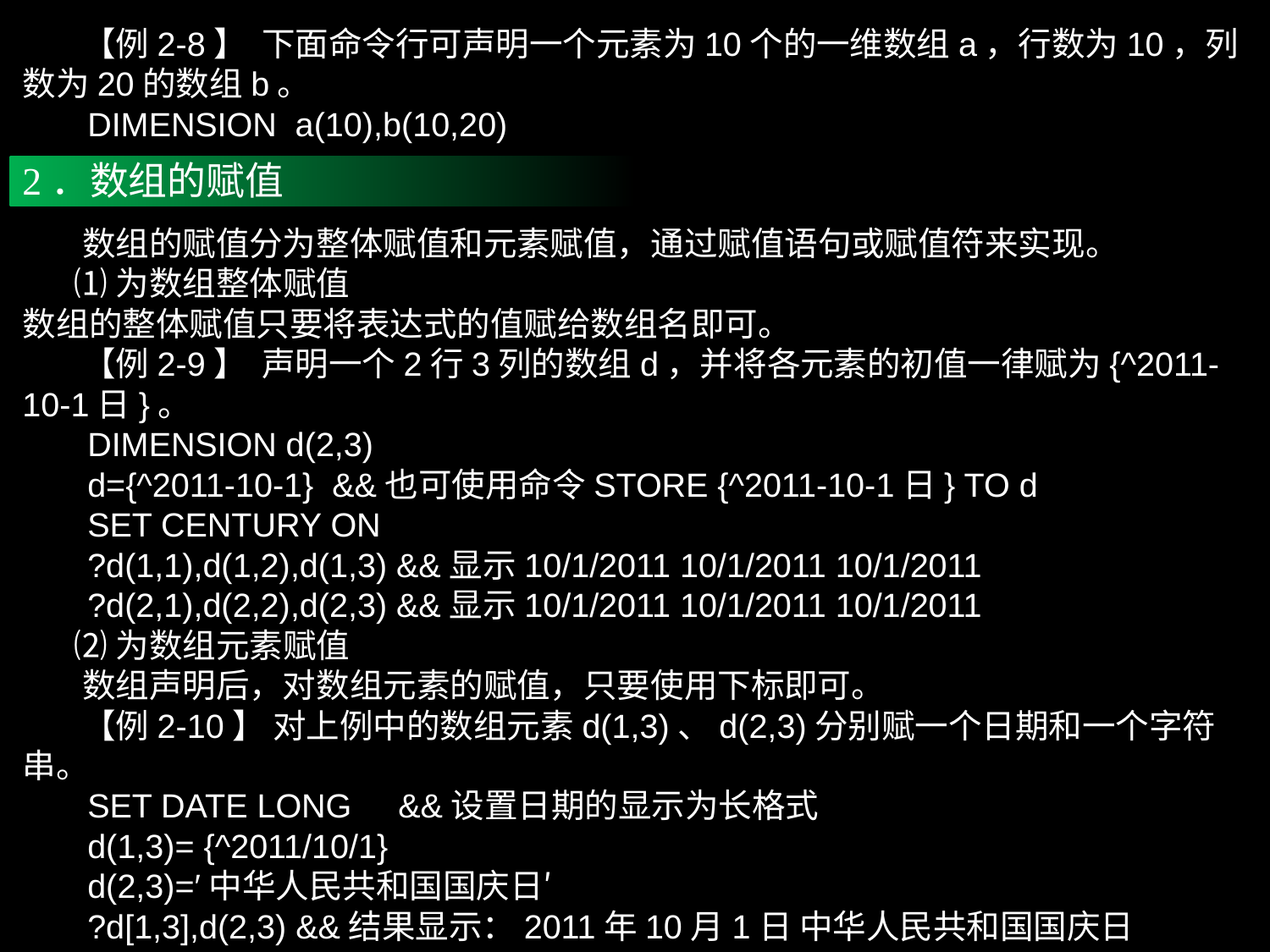

【例2-8】  下面命令行可声明一个元素为10个的一维数组a，行数为10，列数为20的数组b。
       DIMENSION  a(10),b(10,20)
2．数组的赋值
       数组的赋值分为整体赋值和元素赋值，通过赋值语句或赋值符来实现。
       ⑴为数组整体赋值
数组的整体赋值只要将表达式的值赋给数组名即可。
       【例2-9】  声明一个2行3列的数组d，并将各元素的初值一律赋为{^2011-10-1日}。
       DIMENSION d(2,3)
       d={^2011-10-1}  &&也可使用命令STORE {^2011-10-1日} TO d
       SET CENTURY ON
       ?d(1,1),d(1,2),d(1,3) &&显示10/1/2011 10/1/2011 10/1/2011
       ?d(2,1),d(2,2),d(2,3) &&显示10/1/2011 10/1/2011 10/1/2011
       ⑵为数组元素赋值
       数组声明后，对数组元素的赋值，只要使用下标即可。
       【例2-10】 对上例中的数组元素d(1,3)、d(2,3)分别赋一个日期和一个字符串。
       SET DATE LONG     &&设置日期的显示为长格式
       d(1,3)= {^2011/10/1}
       d(2,3)=′中华人民共和国国庆日′
       ?d[1,3],d(2,3) &&结果显示：2011年10月1日 中华人民共和国国庆日